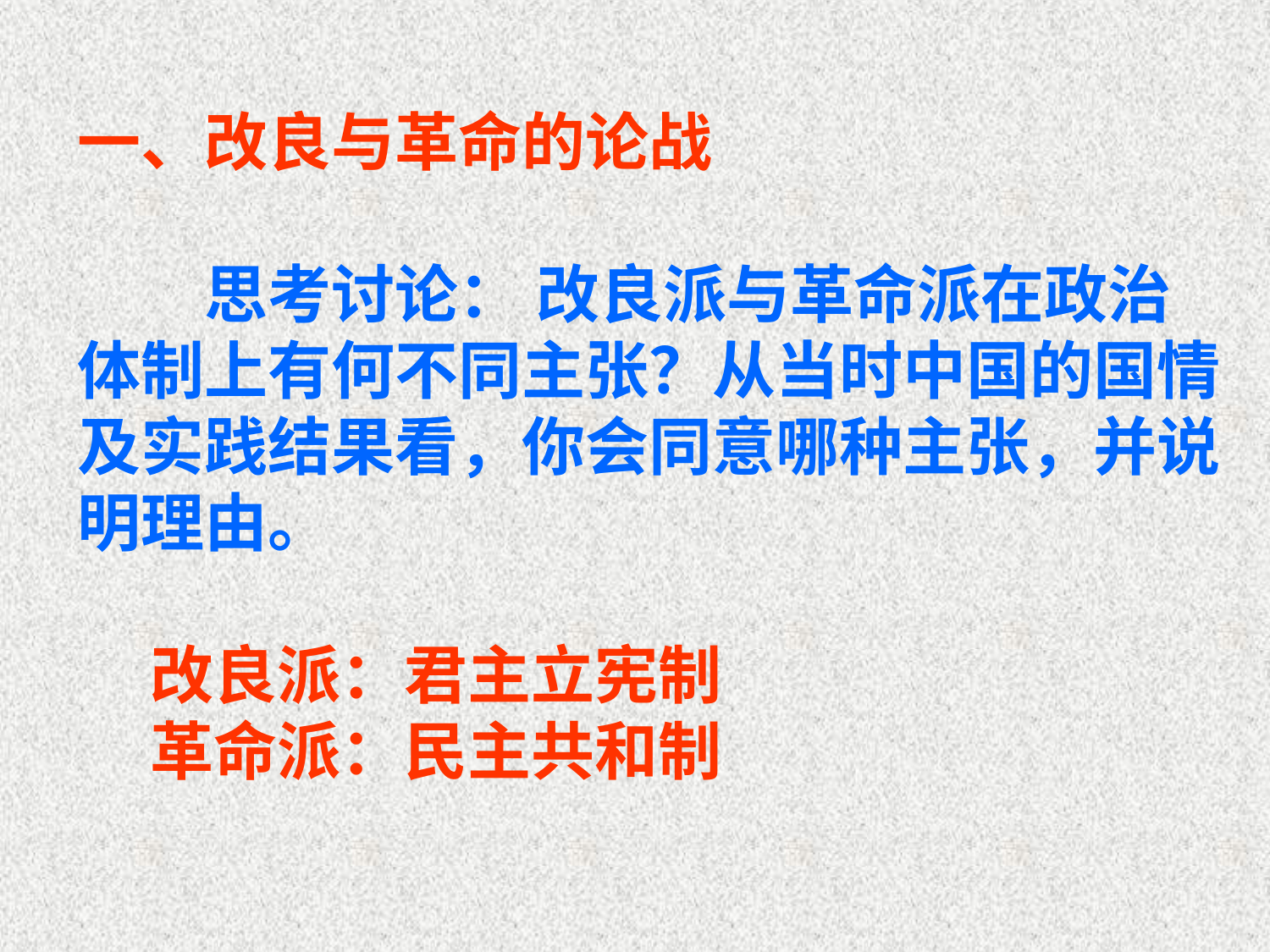

一、改良与革命的论战

	思考讨论： 改良派与革命派在政治体制上有何不同主张？从当时中国的国情及实践结果看，你会同意哪种主张，并说明理由。

    改良派：君主立宪制
    革命派：民主共和制